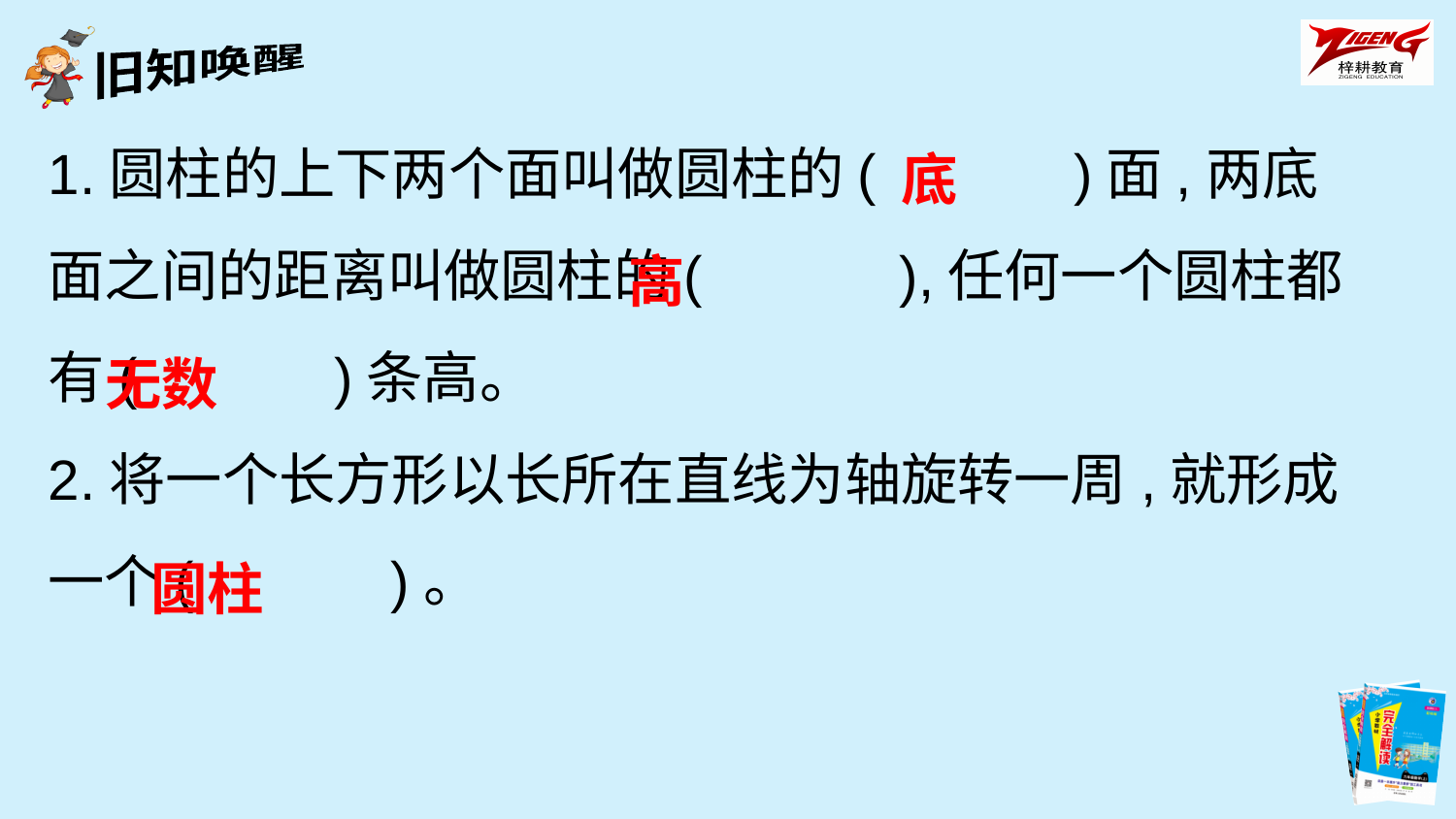

1.圆柱的上下两个面叫做圆柱的(　　　)面,两底面之间的距离叫做圆柱的(　　　),任何一个圆柱都有(　　　)条高。
2.将一个长方形以长所在直线为轴旋转一周,就形成一个(　　　)。
底
高
无数
圆柱